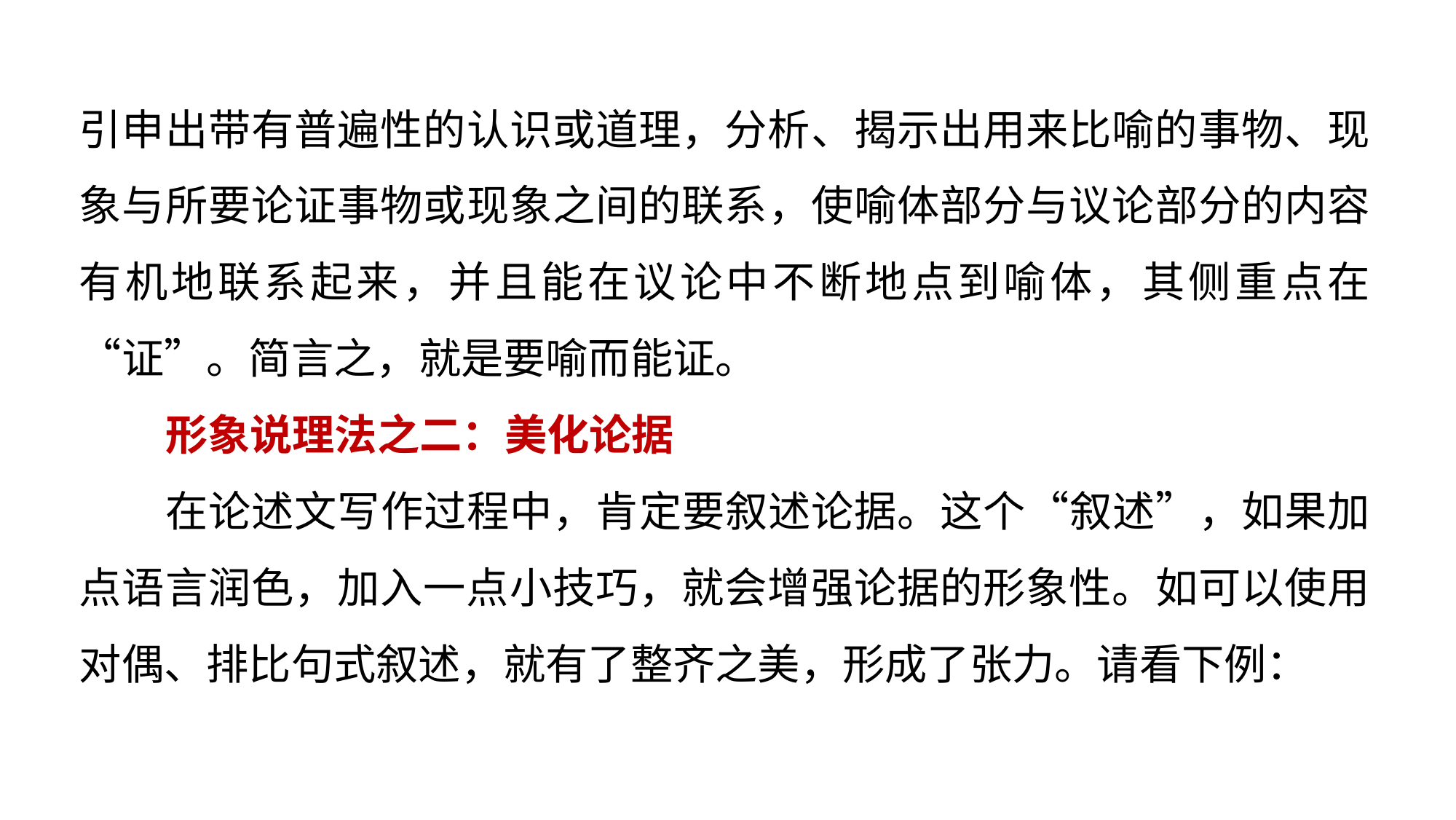

引申出带有普遍性的认识或道理，分析、揭示出用来比喻的事物、现象与所要论证事物或现象之间的联系，使喻体部分与议论部分的内容有机地联系起来，并且能在议论中不断地点到喻体，其侧重点在“证”。简言之，就是要喻而能证。
形象说理法之二：美化论据
在论述文写作过程中，肯定要叙述论据。这个“叙述”，如果加点语言润色，加入一点小技巧，就会增强论据的形象性。如可以使用对偶、排比句式叙述，就有了整齐之美，形成了张力。请看下例：